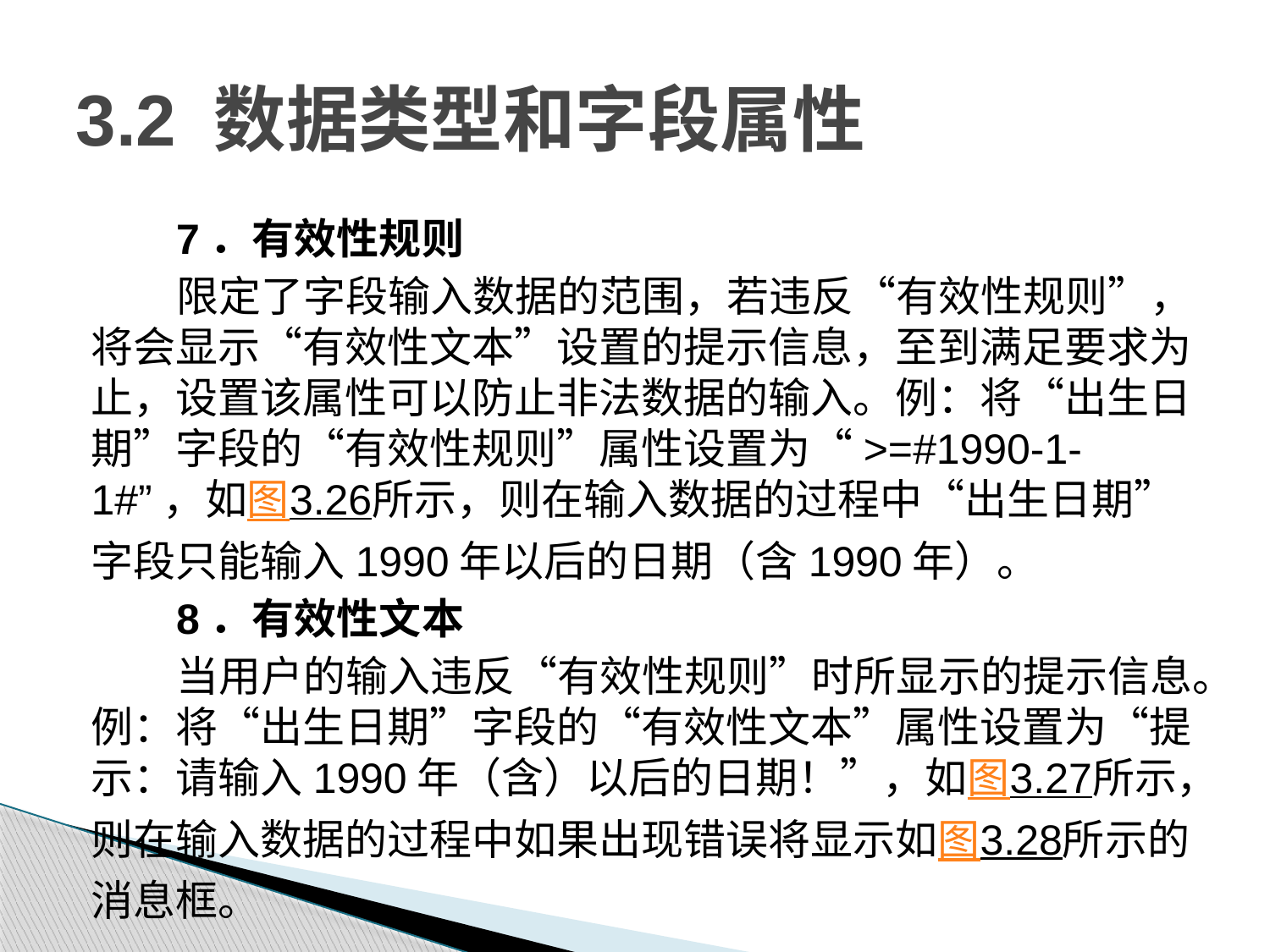

# 3.2 数据类型和字段属性
7．有效性规则
限定了字段输入数据的范围，若违反“有效性规则”，将会显示“有效性文本”设置的提示信息，至到满足要求为止，设置该属性可以防止非法数据的输入。例：将“出生日期”字段的“有效性规则”属性设置为“>=#1990-1-1#”，如图3.26所示，则在输入数据的过程中“出生日期”字段只能输入1990年以后的日期（含1990年）。
8．有效性文本
当用户的输入违反“有效性规则”时所显示的提示信息。例：将“出生日期”字段的“有效性文本”属性设置为“提示：请输入1990年（含）以后的日期！”，如图3.27所示，则在输入数据的过程中如果出现错误将显示如图3.28所示的消息框。